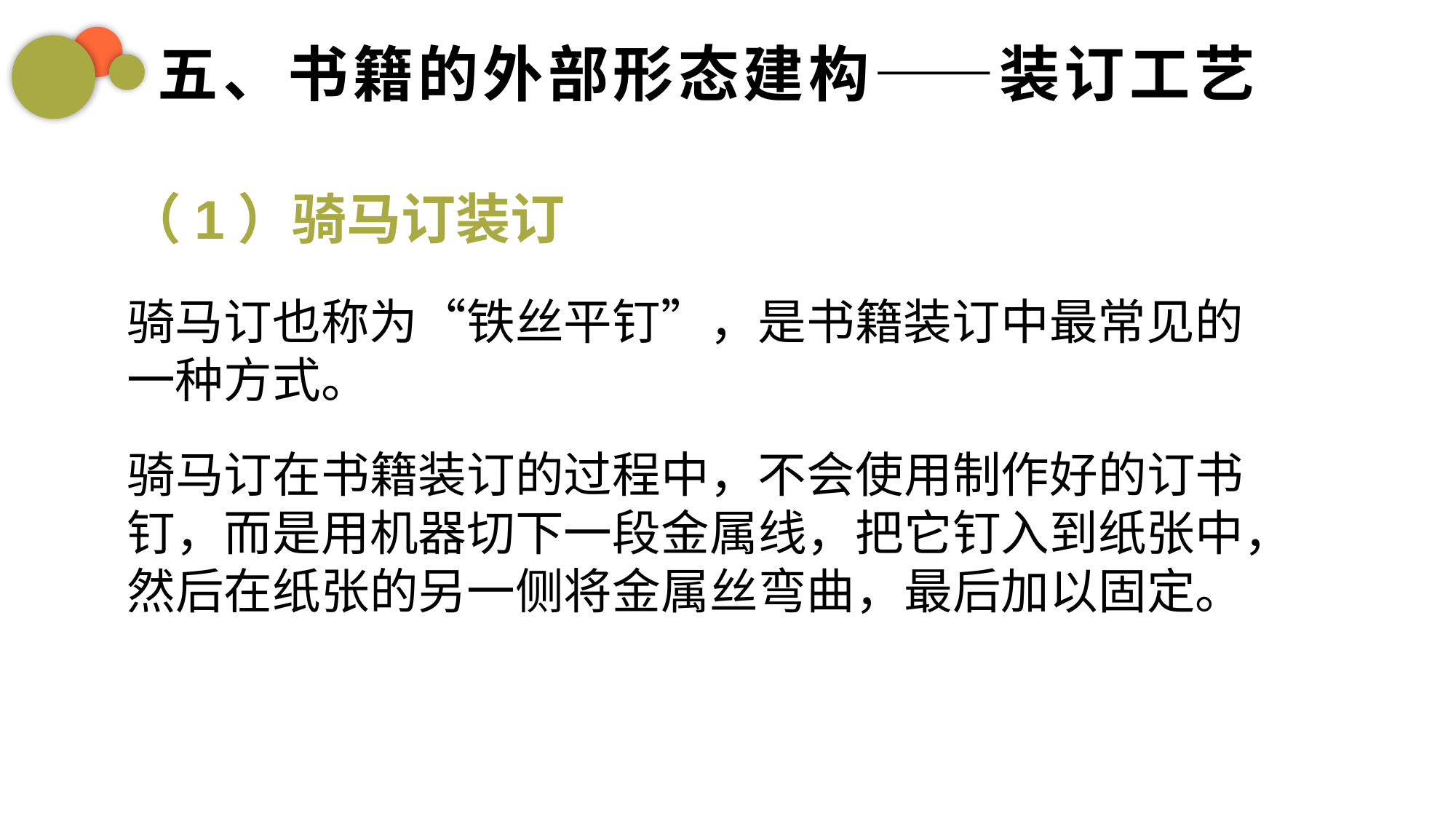

五、书籍的外部形态建构——装订工艺
（1）骑马订装订
骑马订也称为“铁丝平钉”，是书籍装订中最常见的一种方式。
骑马订在书籍装订的过程中，不会使用制作好的订书钉，而是用机器切下一段金属线，把它钉入到纸张中，然后在纸张的另一侧将金属丝弯曲，最后加以固定。